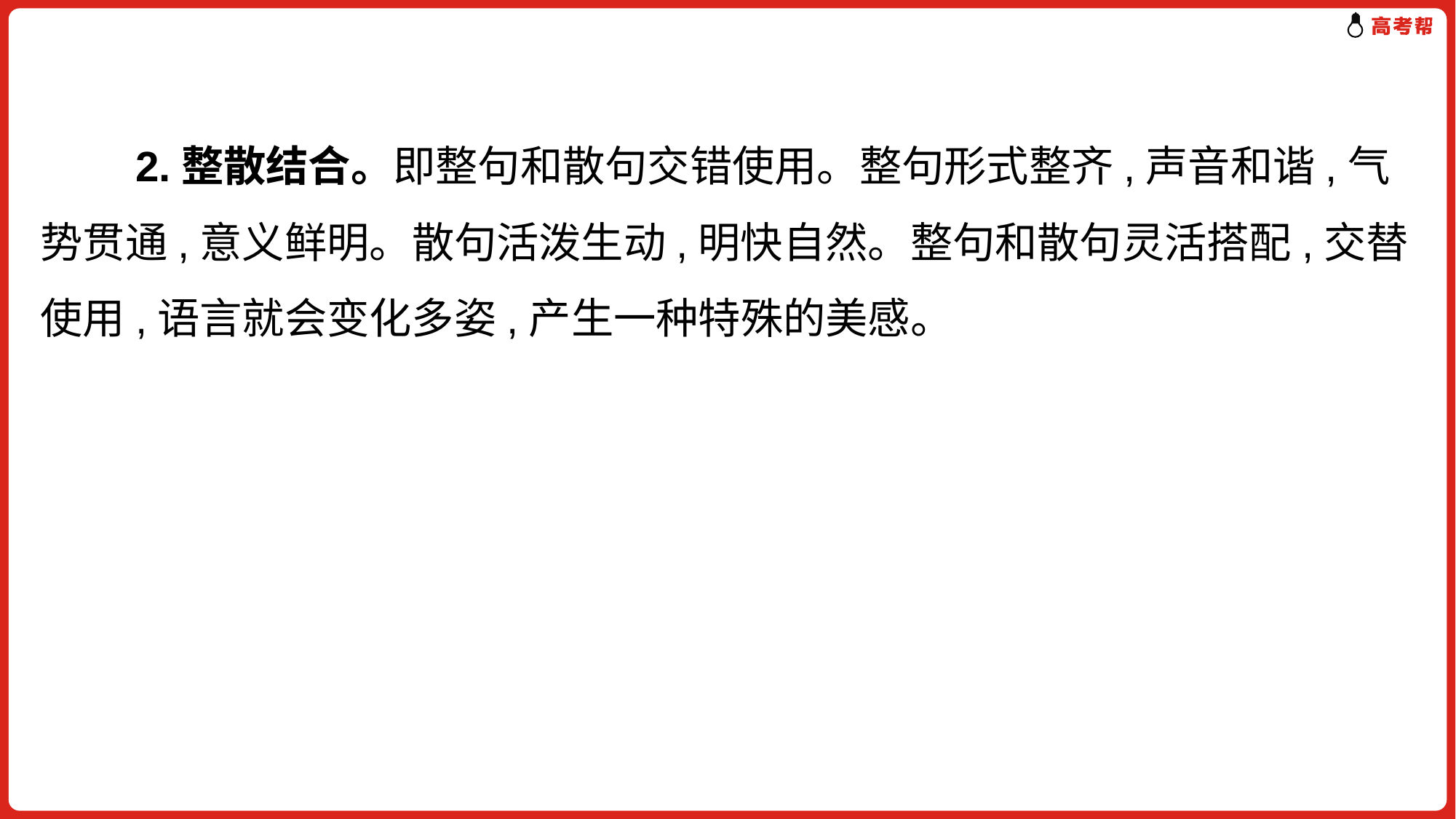

2.整散结合。即整句和散句交错使用。整句形式整齐,声音和谐,气势贯通,意义鲜明。散句活泼生动,明快自然。整句和散句灵活搭配,交替使用,语言就会变化多姿,产生一种特殊的美感。